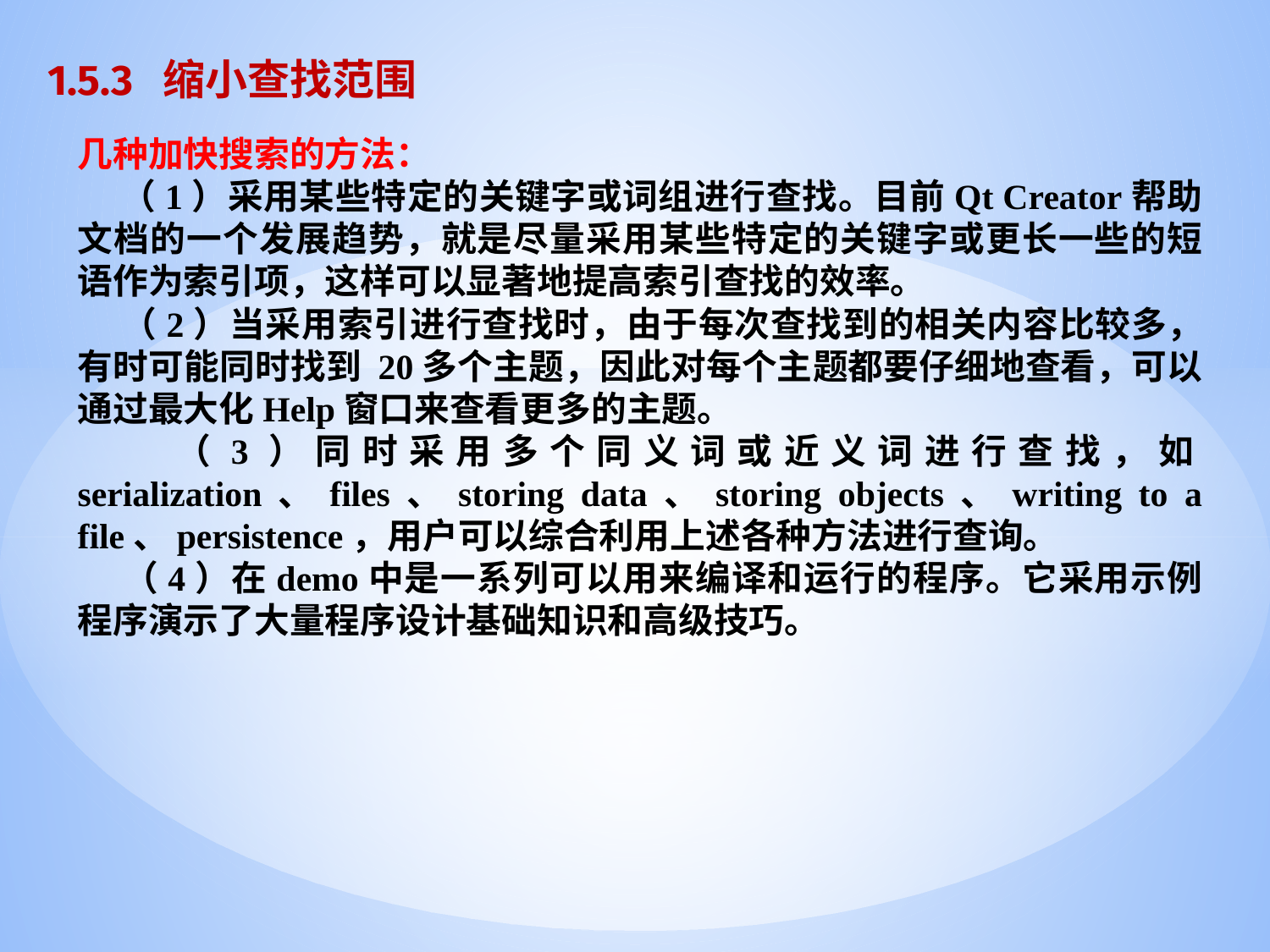

1.5.3  缩小查找范围
几种加快搜索的方法：
    （1）采用某些特定的关键字或词组进行查找。目前Qt Creator帮助文档的一个发展趋势，就是尽量采用某些特定的关键字或更长一些的短语作为索引项，这样可以显著地提高索引查找的效率。
    （2）当采用索引进行查找时，由于每次查找到的相关内容比较多，有时可能同时找到 20多个主题，因此对每个主题都要仔细地查看，可以通过最大化Help窗口来查看更多的主题。
    （3）同时采用多个同义词或近义词进行查找，如serialization、files、storing data、storing objects、writing to a file、persistence，用户可以综合利用上述各种方法进行查询。
    （4）在demo中是一系列可以用来编译和运行的程序。它采用示例程序演示了大量程序设计基础知识和高级技巧。